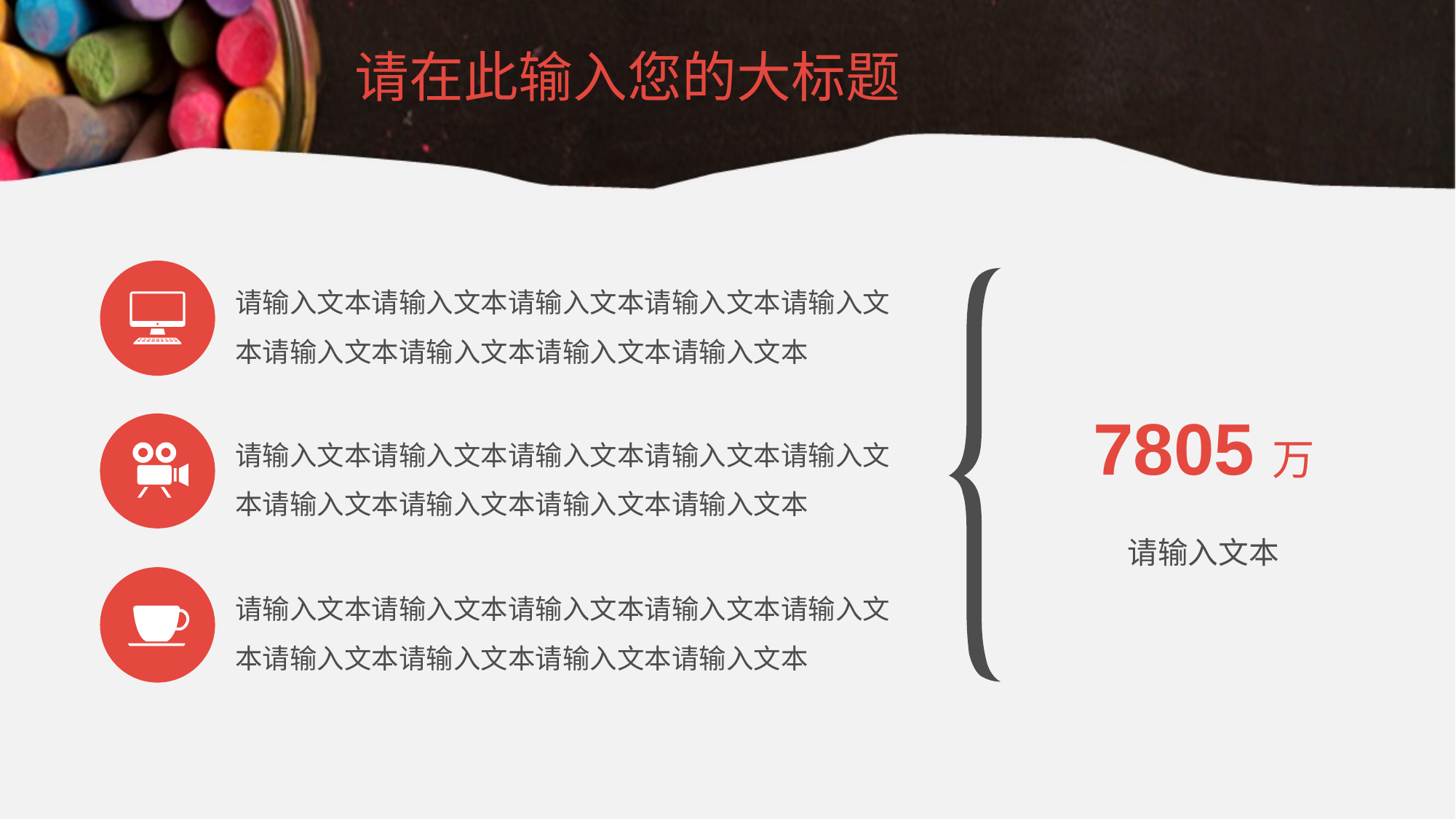

# 请在此输入您的大标题

请输入文本请输入文本请输入文本请输入文本请输入文本请输入文本请输入文本请输入文本请输入文本

7805万

请输入文本请输入文本请输入文本请输入文本请输入文本请输入文本请输入文本请输入文本请输入文本

请输入文本

请输入文本请输入文本请输入文本请输入文本请输入文本请输入文本请输入文本请输入文本请输入文本